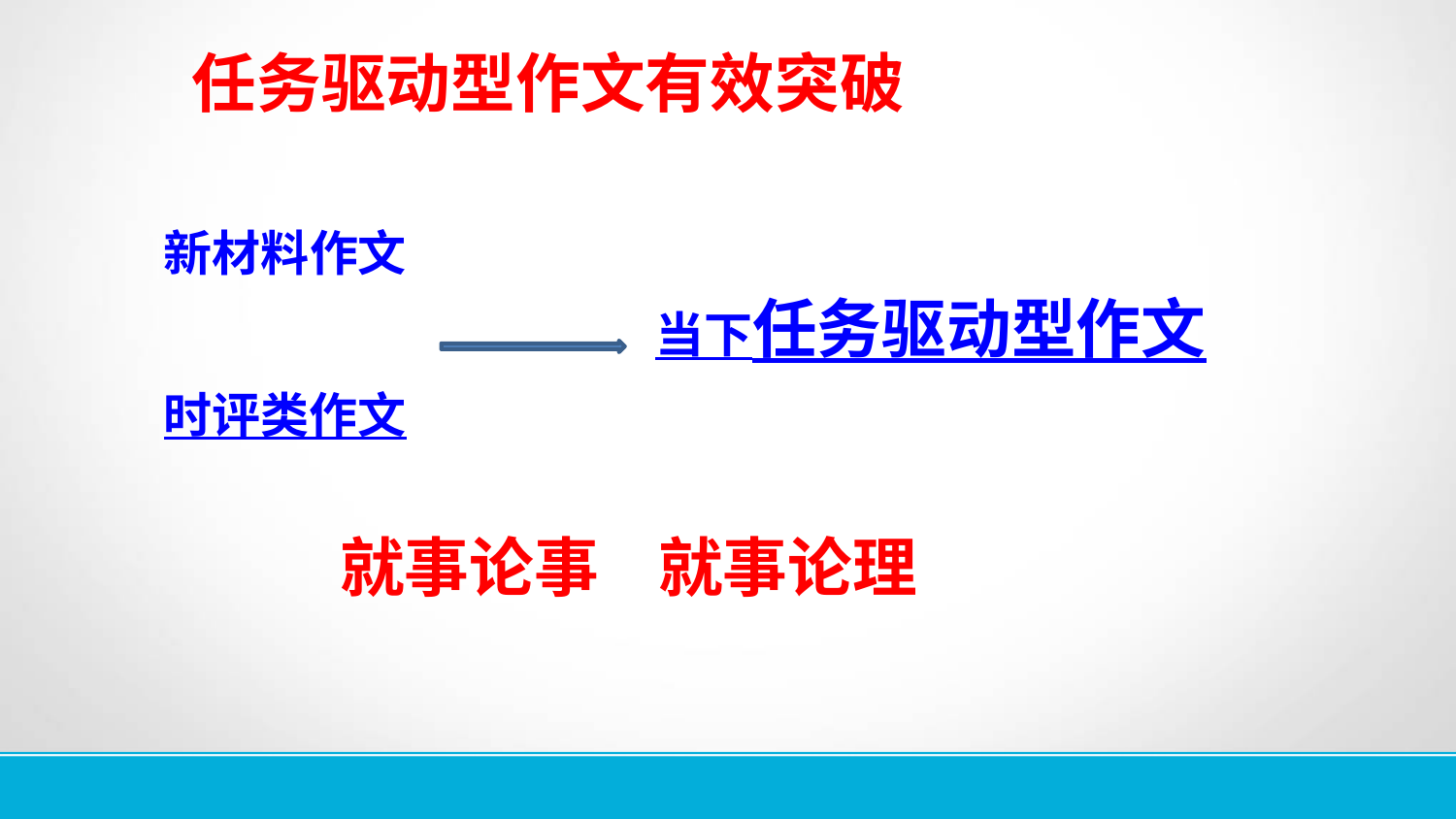

任务驱动型作文有效突破

          新材料作文
                                                       当下任务驱动型作文
          时评类作文

                   就事论事    就事论理